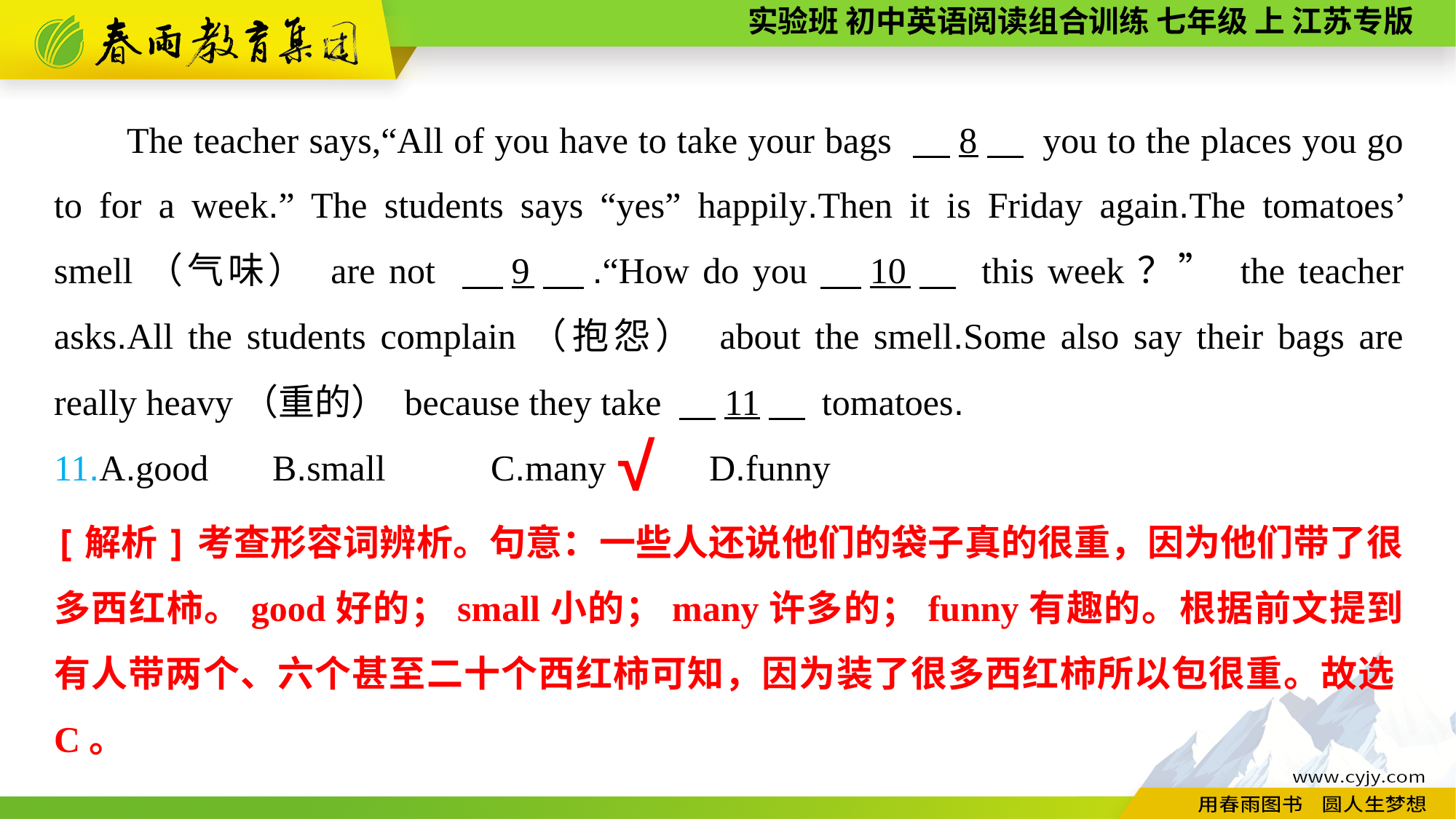

The teacher says,“All of you have to take your bags 　8　 you to the places you go to for a week.” The students says “yes” happily.Then it is Friday again.The tomatoes’ smell（气味） are not 　9　.“How do you　10　 this week？” the teacher asks.All the students complain（抱怨） about the smell.Some also say their bags are really heavy（重的） because they take 　11　 tomatoes.
11.A.good	B.small	C.many	D.funny
√
[解析]考查形容词辨析。句意：一些人还说他们的袋子真的很重，因为他们带了很多西红柿。good好的；small小的；many许多的；funny有趣的。根据前文提到有人带两个、六个甚至二十个西红柿可知，因为装了很多西红柿所以包很重。故选C。